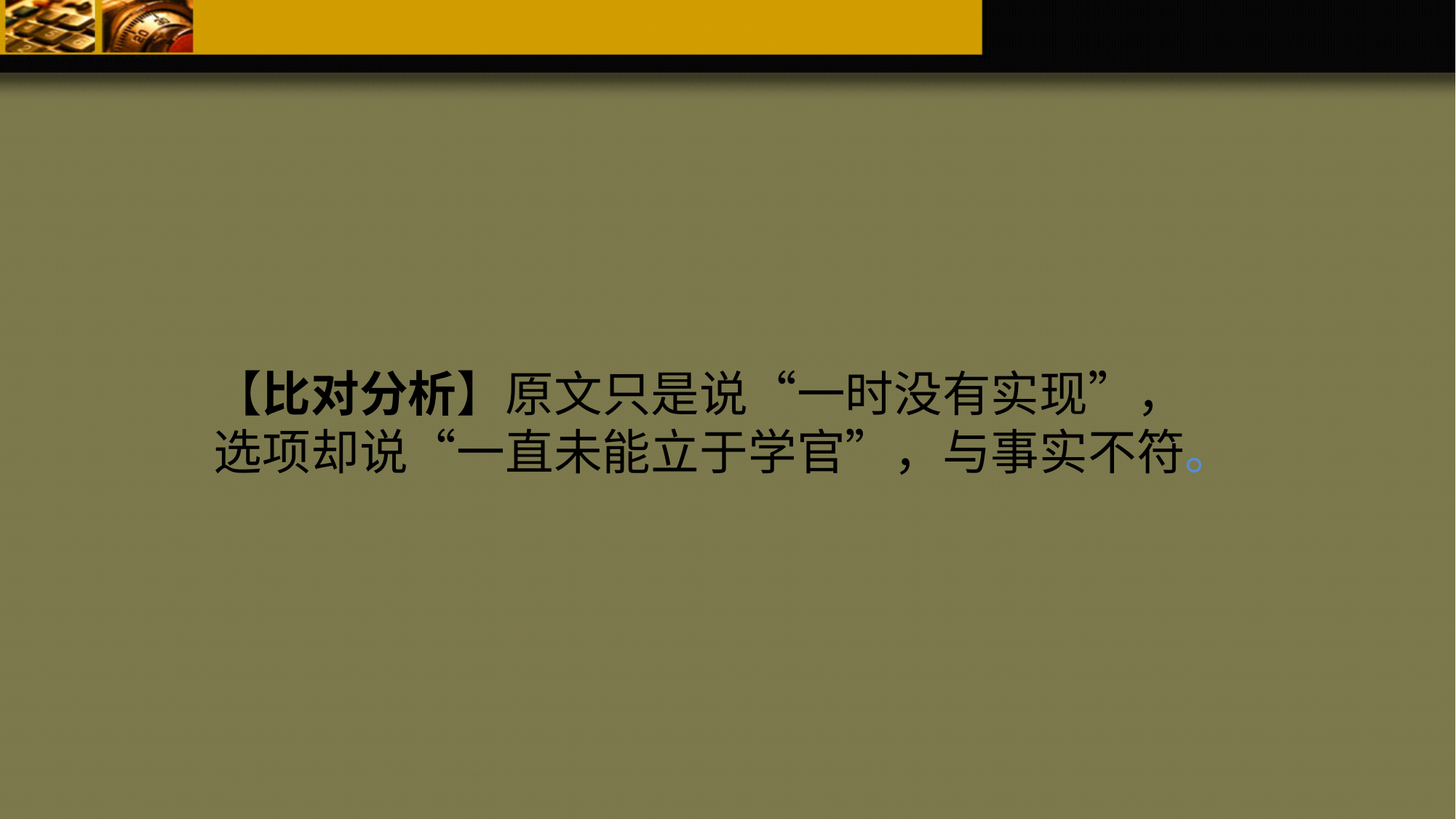

【比对分析】原文只是说“一时没有实现”，选项却说“一直未能立于学官”，与事实不符。